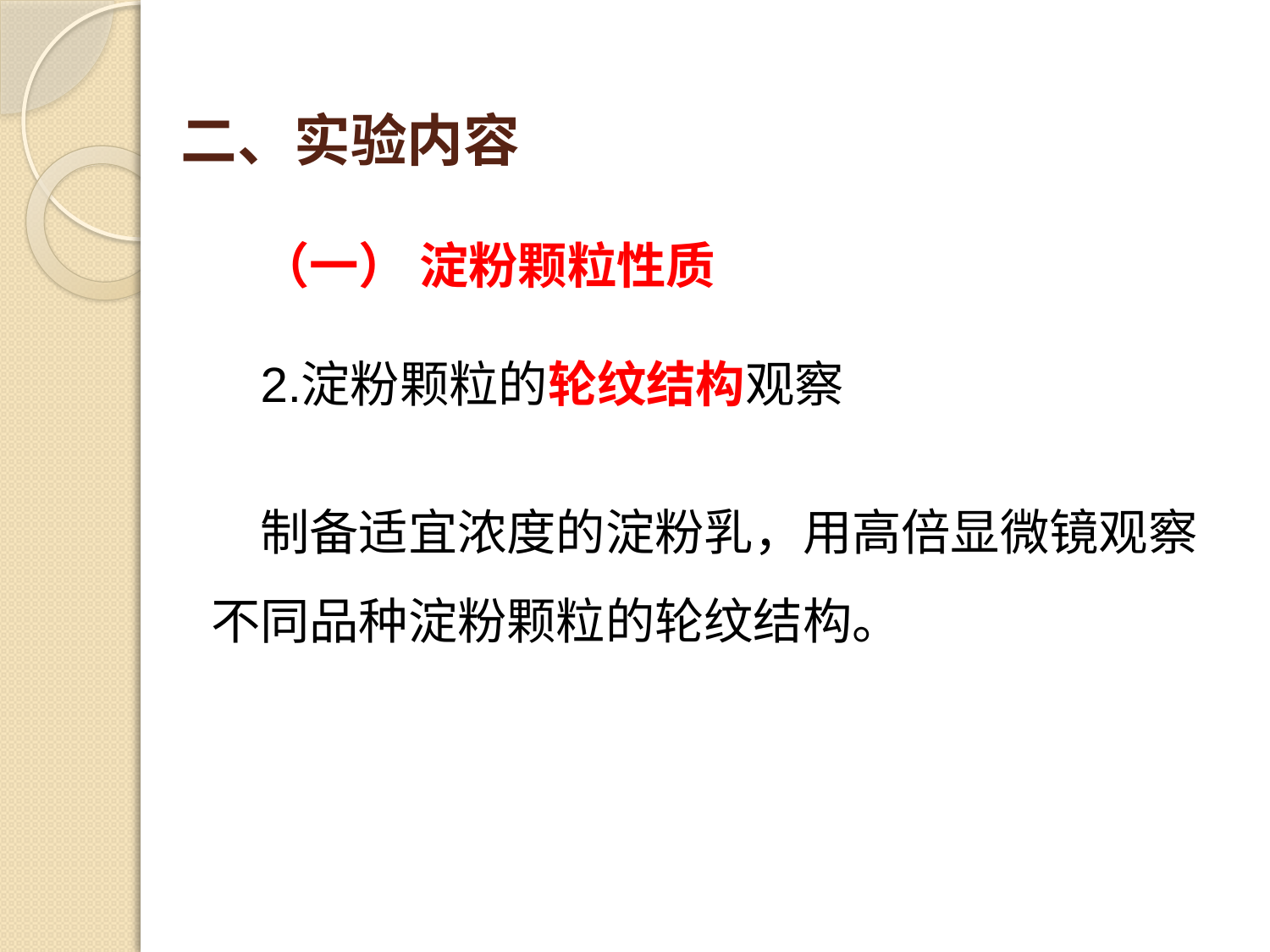

# 二、实验内容
（一） 淀粉颗粒性质

淀粉颗粒的轮纹结构观察

制备适宜浓度的淀粉乳，用高倍显微镜观察不同品种淀粉颗粒的轮纹结构。